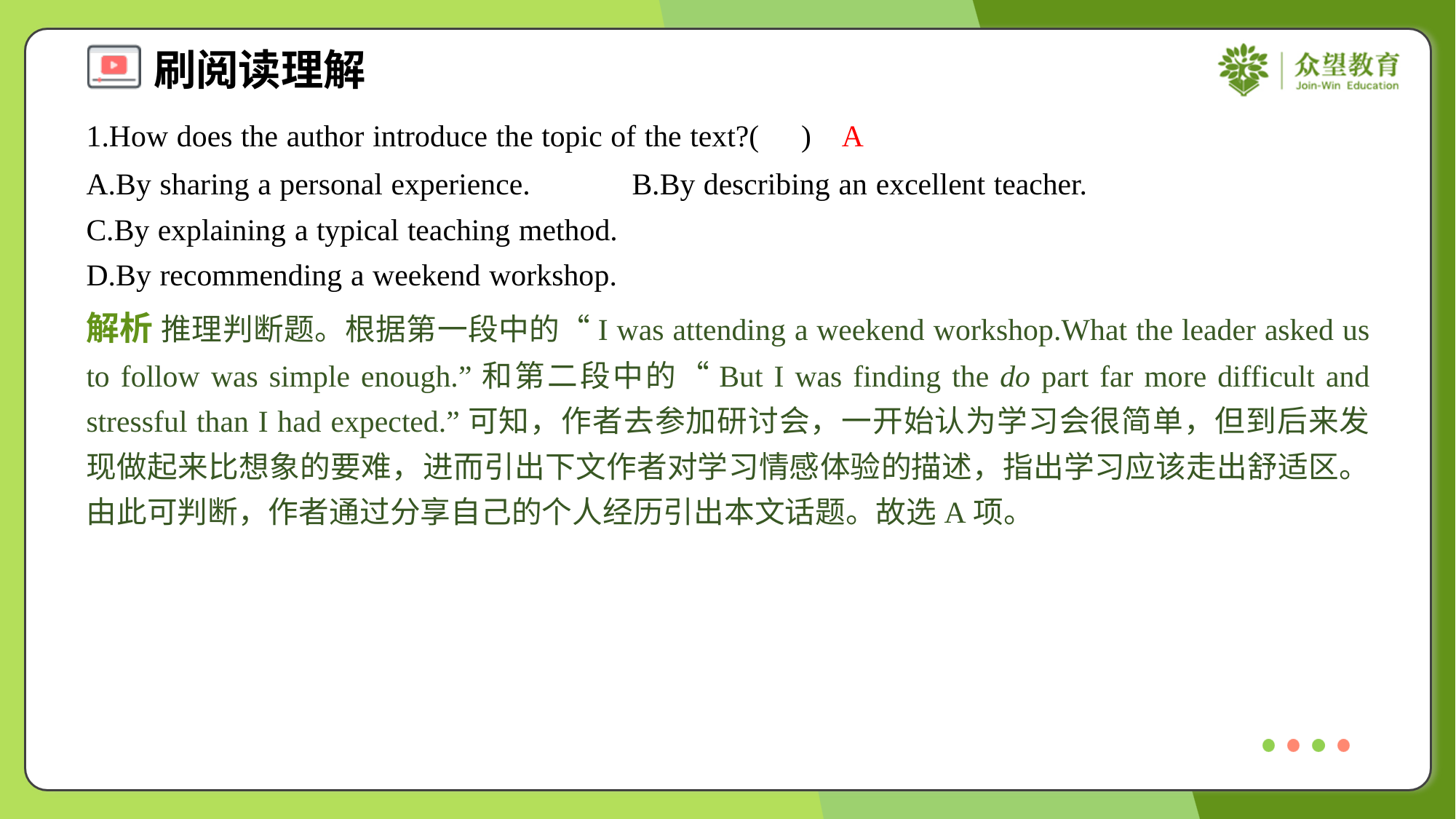

1.How does the author introduce the topic of the text?(     )
A
A.By sharing a personal experience.	B.By describing an excellent teacher.
C.By explaining a typical teaching method.
D.By recommending a weekend workshop.
解析 推理判断题。根据第一段中的“I was attending a weekend workshop.What the leader asked us to follow was simple enough.”和第二段中的“But I was finding the do part far more difficult and stressful than I had expected.”可知，作者去参加研讨会，一开始认为学习会很简单，但到后来发现做起来比想象的要难，进而引出下文作者对学习情感体验的描述，指出学习应该走出舒适区。由此可判断，作者通过分享自己的个人经历引出本文话题。故选A项。